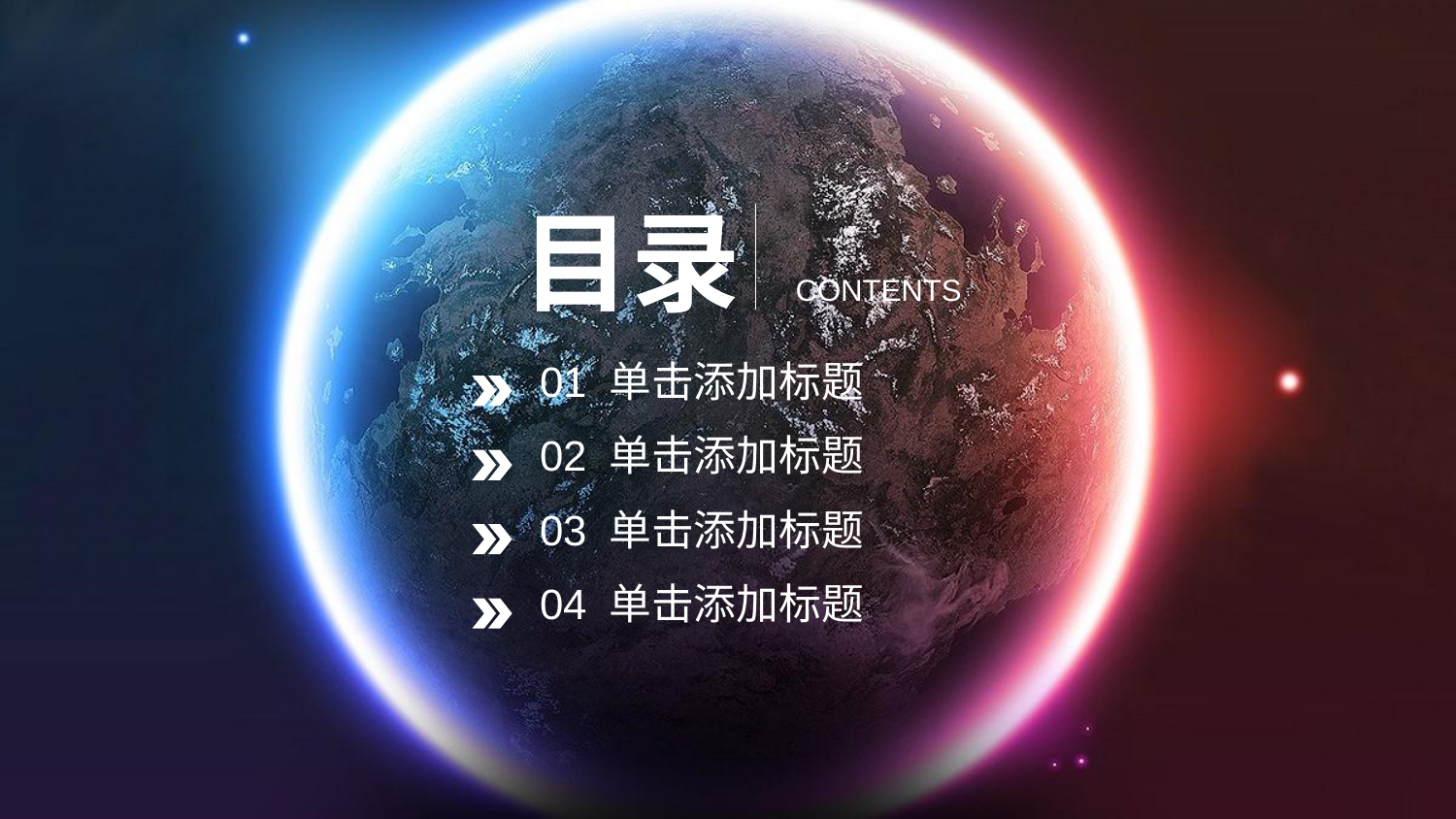

目录
CONTENTS

01 单击添加标题

02 单击添加标题

03 单击添加标题

04 单击添加标题